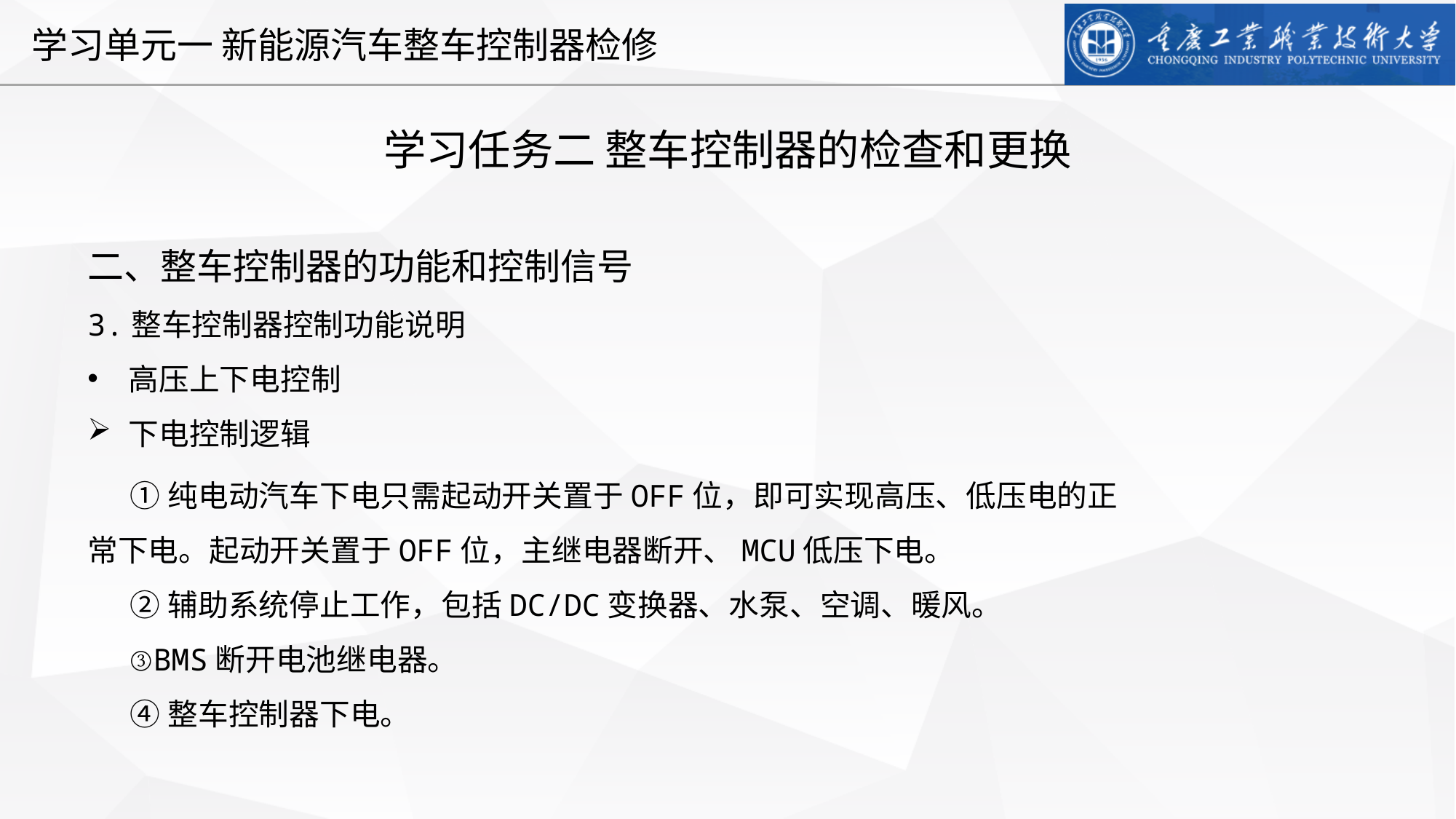

学习任务二 整车控制器的检查和更换
二、整车控制器的功能和控制信号
3.整车控制器控制功能说明
高压上下电控制
下电控制逻辑
①纯电动汽车下电只需起动开关置于OFF位，即可实现高压、低压电的正常下电。起动开关置于OFF位，主继电器断开、MCU低压下电。
②辅助系统停止工作，包括DC/DC变换器、水泵、空调、暖风。
③BMS断开电池继电器。
④整车控制器下电。